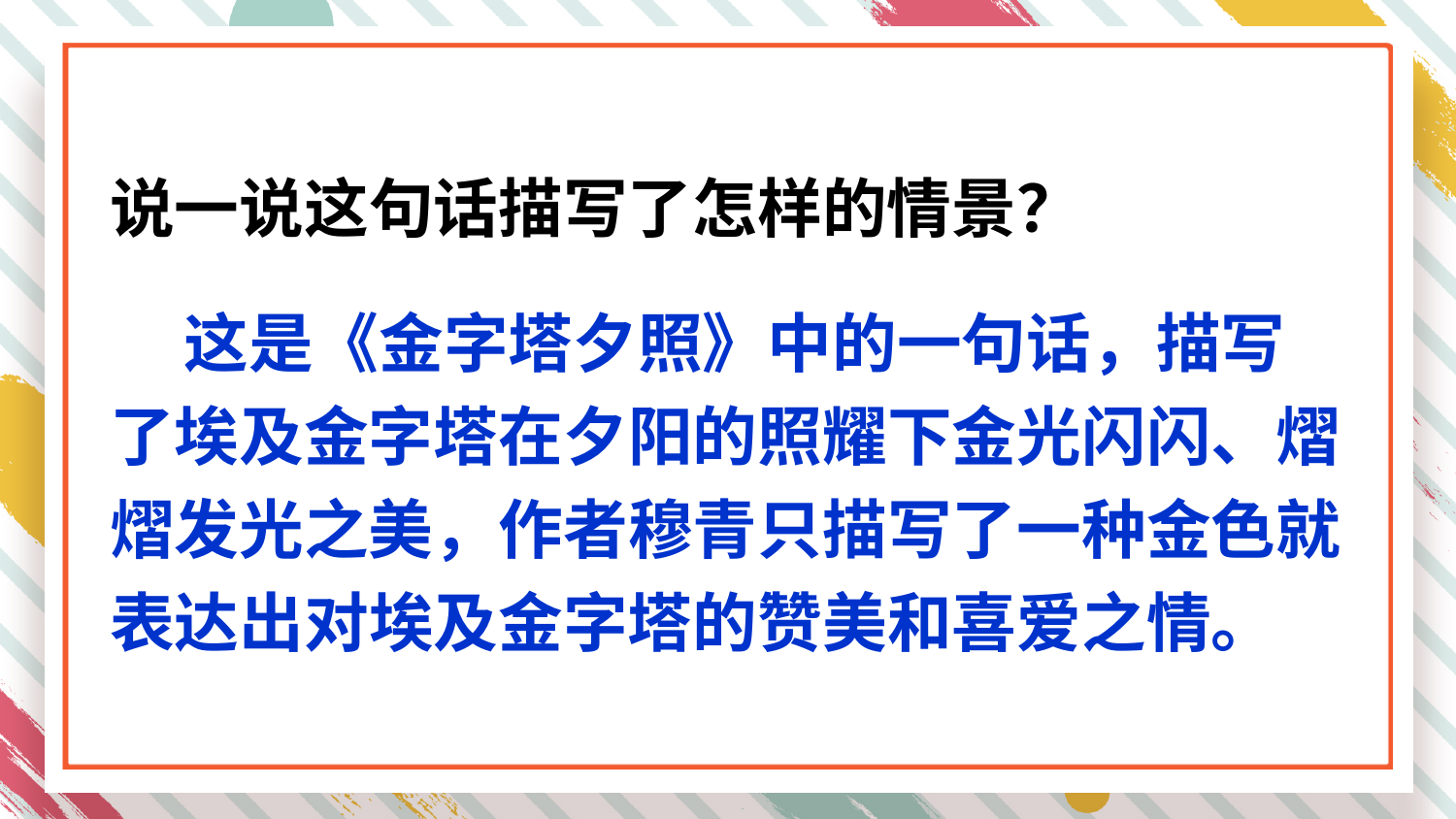

说一说这句话描写了怎样的情景？
    这是《金字塔夕照》中的一句话，描写了埃及金字塔在夕阳的照耀下金光闪闪、熠熠发光之美，作者穆青只描写了一种金色就表达出对埃及金字塔的赞美和喜爱之情。